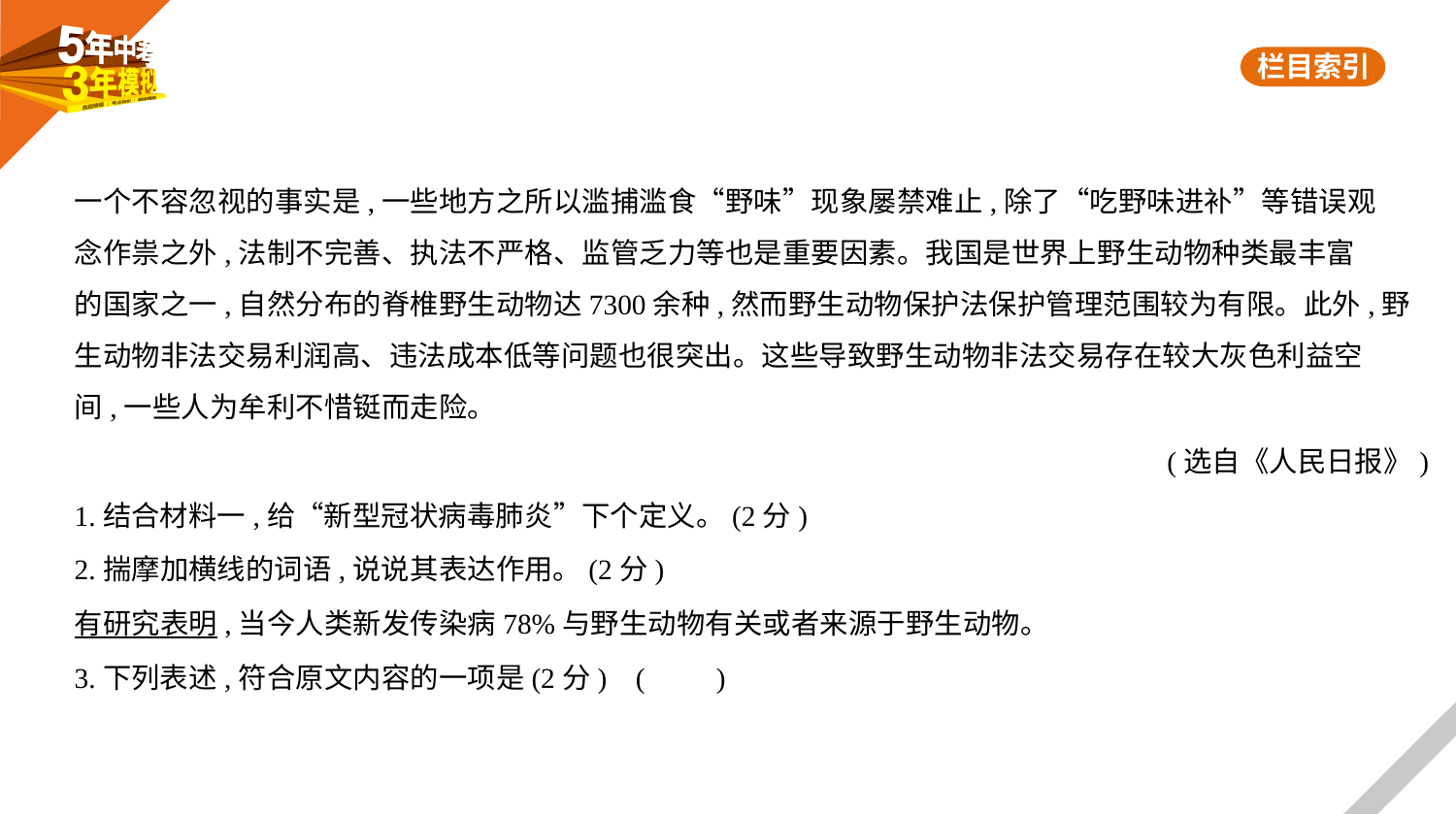

一个不容忽视的事实是,一些地方之所以滥捕滥食“野味”现象屡禁难止,除了“吃野味进补”等错误观
念作祟之外,法制不完善、执法不严格、监管乏力等也是重要因素。我国是世界上野生动物种类最丰富
的国家之一,自然分布的脊椎野生动物达7300余种,然而野生动物保护法保护管理范围较为有限。此外,野
生动物非法交易利润高、违法成本低等问题也很突出。这些导致野生动物非法交易存在较大灰色利益空
间,一些人为牟利不惜铤而走险。
(选自《人民日报》)
1.结合材料一,给“新型冠状病毒肺炎”下个定义。(2分)
2.揣摩加横线的词语,说说其表达作用。(2分)
有研究表明,当今人类新发传染病78%与野生动物有关或者来源于野生动物。
3.下列表述,符合原文内容的一项是(2分) (　　)